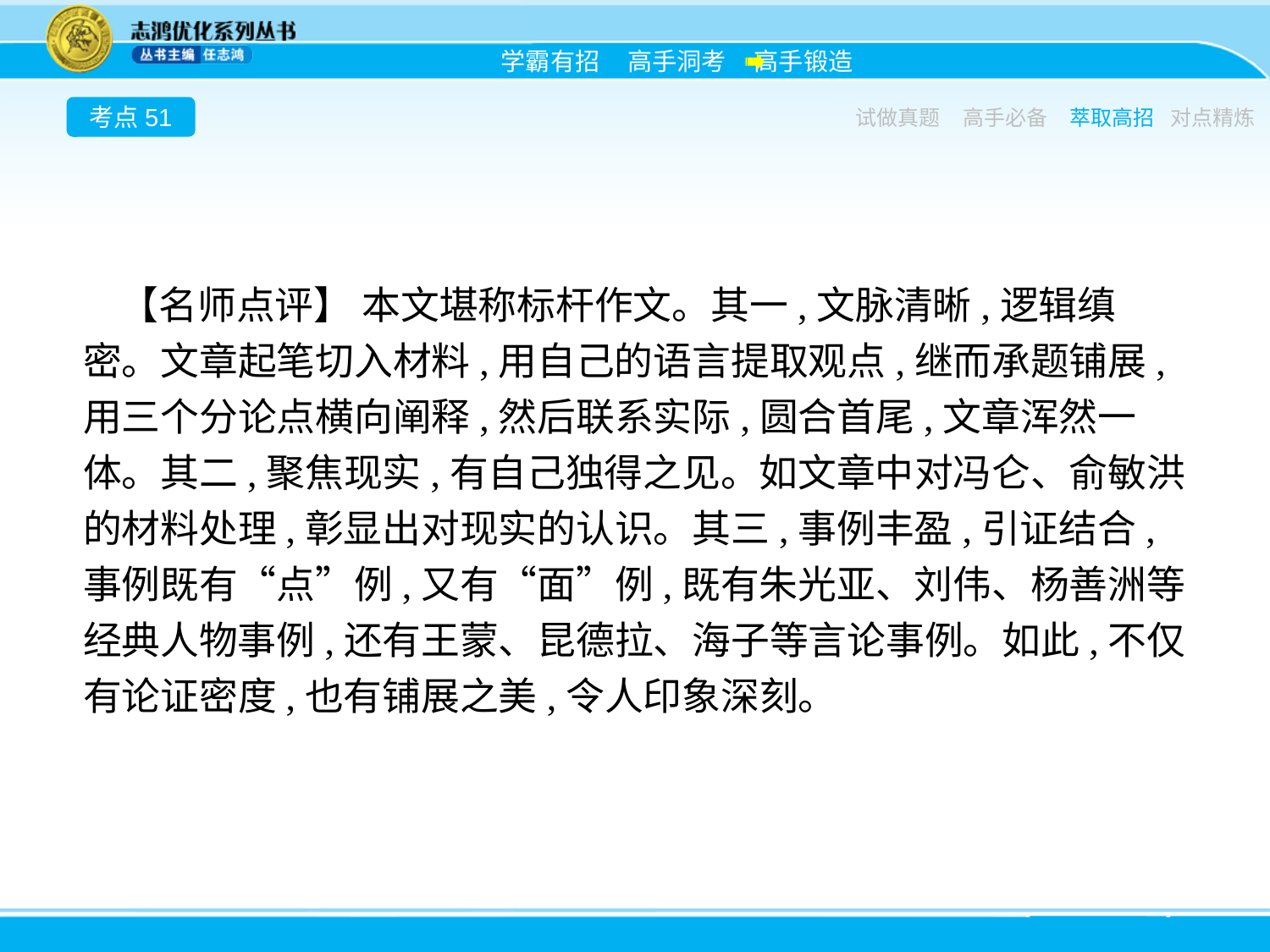

考点51
试做真题
高手必备
萃取高招
对点精炼
【名师点评】 本文堪称标杆作文。其一,文脉清晰,逻辑缜密。文章起笔切入材料,用自己的语言提取观点,继而承题铺展,用三个分论点横向阐释,然后联系实际,圆合首尾,文章浑然一体。其二,聚焦现实,有自己独得之见。如文章中对冯仑、俞敏洪的材料处理,彰显出对现实的认识。其三,事例丰盈,引证结合,事例既有“点”例,又有“面”例,既有朱光亚、刘伟、杨善洲等经典人物事例,还有王蒙、昆德拉、海子等言论事例。如此,不仅有论证密度,也有铺展之美,令人印象深刻。